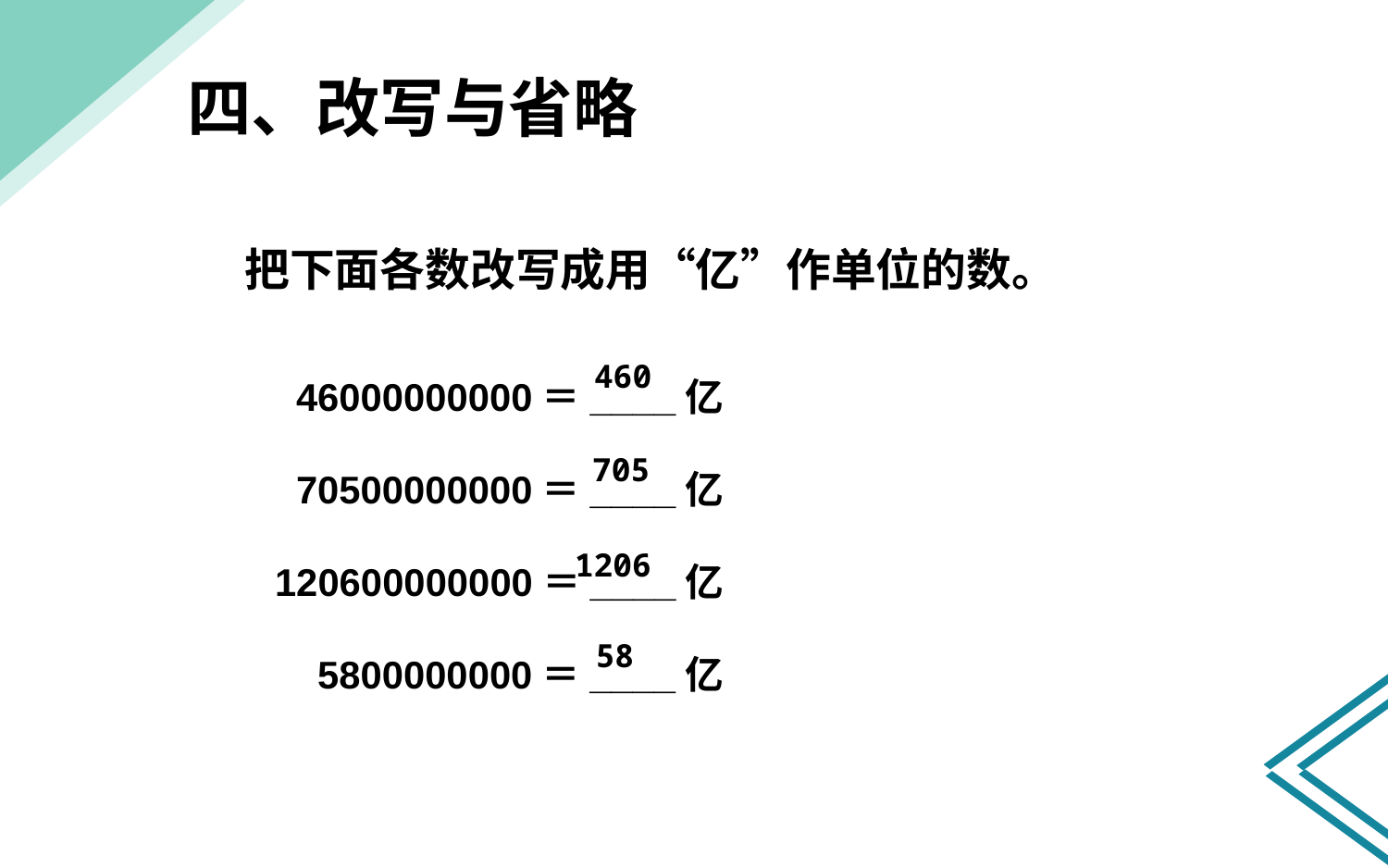

四、改写与省略
把下面各数改写成用“亿”作单位的数。
    46000000000＝____亿
    70500000000＝____亿
  120600000000＝____亿
      5800000000＝____亿
460
705
1206
58